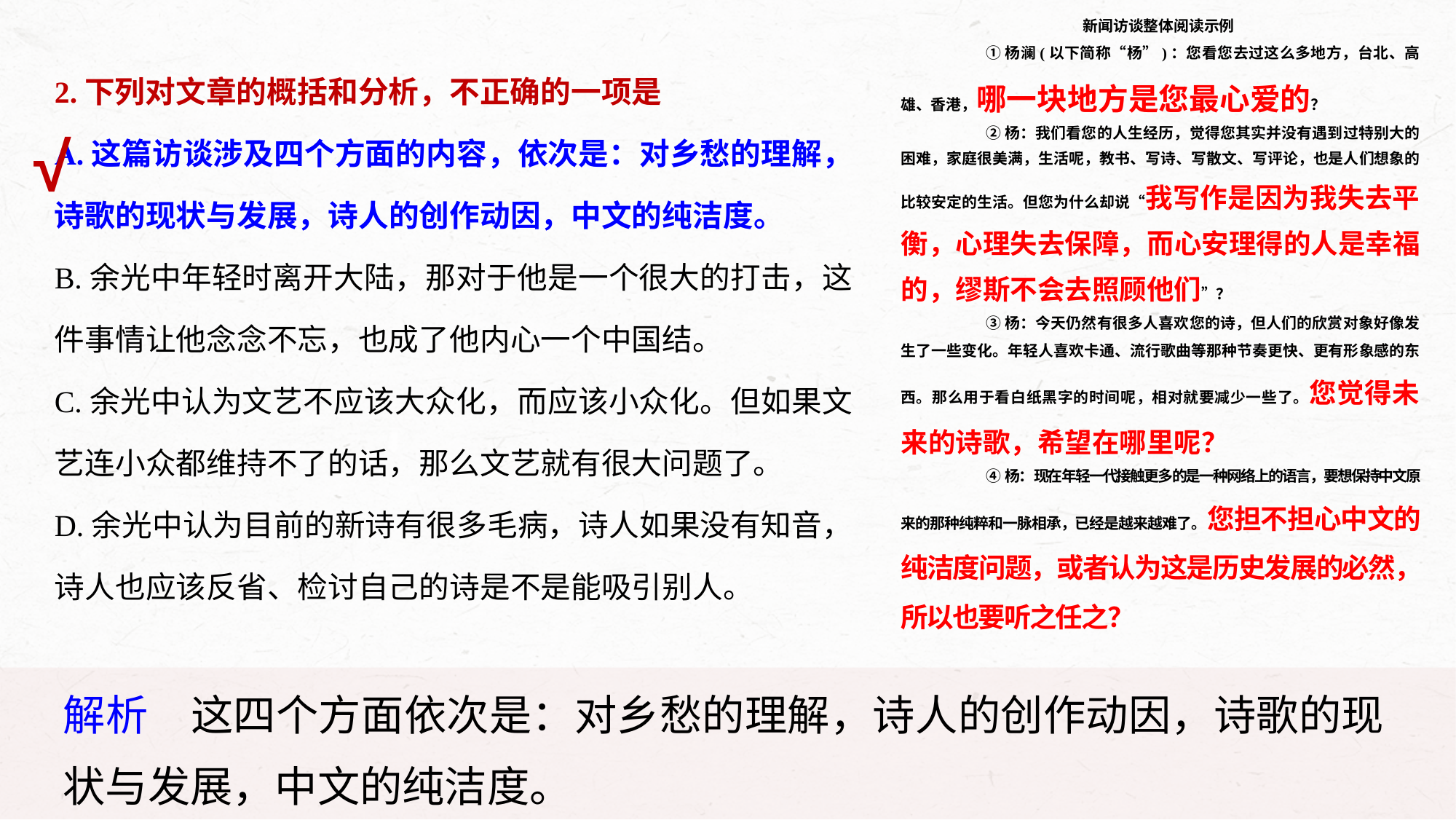

新闻访谈整体阅读示例
①杨澜(以下简称“杨”)：您看您去过这么多地方，台北、高雄、香港，哪一块地方是您最心爱的？
②杨：我们看您的人生经历，觉得您其实并没有遇到过特别大的困难，家庭很美满，生活呢，教书、写诗、写散文、写评论，也是人们想象的比较安定的生活。但您为什么却说“我写作是因为我失去平衡，心理失去保障，而心安理得的人是幸福的，缪斯不会去照顾他们”？
③杨：今天仍然有很多人喜欢您的诗，但人们的欣赏对象好像发生了一些变化。年轻人喜欢卡通、流行歌曲等那种节奏更快、更有形象感的东西。那么用于看白纸黑字的时间呢，相对就要减少一些了。您觉得未来的诗歌，希望在哪里呢？
④杨：现在年轻一代接触更多的是一种网络上的语言，要想保持中文原来的那种纯粹和一脉相承，已经是越来越难了。您担不担心中文的纯洁度问题，或者认为这是历史发展的必然，所以也要听之任之？

2.下列对文章的概括和分析，不正确的一项是
A.这篇访谈涉及四个方面的内容，依次是：对乡愁的理解，诗歌的现状与发展，诗人的创作动因，中文的纯洁度。
B.余光中年轻时离开大陆，那对于他是一个很大的打击，这件事情让他念念不忘，也成了他内心一个中国结。
C.余光中认为文艺不应该大众化，而应该小众化。但如果文艺连小众都维持不了的话，那么文艺就有很大问题了。
D.余光中认为目前的新诗有很多毛病，诗人如果没有知音，诗人也应该反省、检讨自己的诗是不是能吸引别人。
√
解析　这四个方面依次是：对乡愁的理解，诗人的创作动因，诗歌的现状与发展，中文的纯洁度。